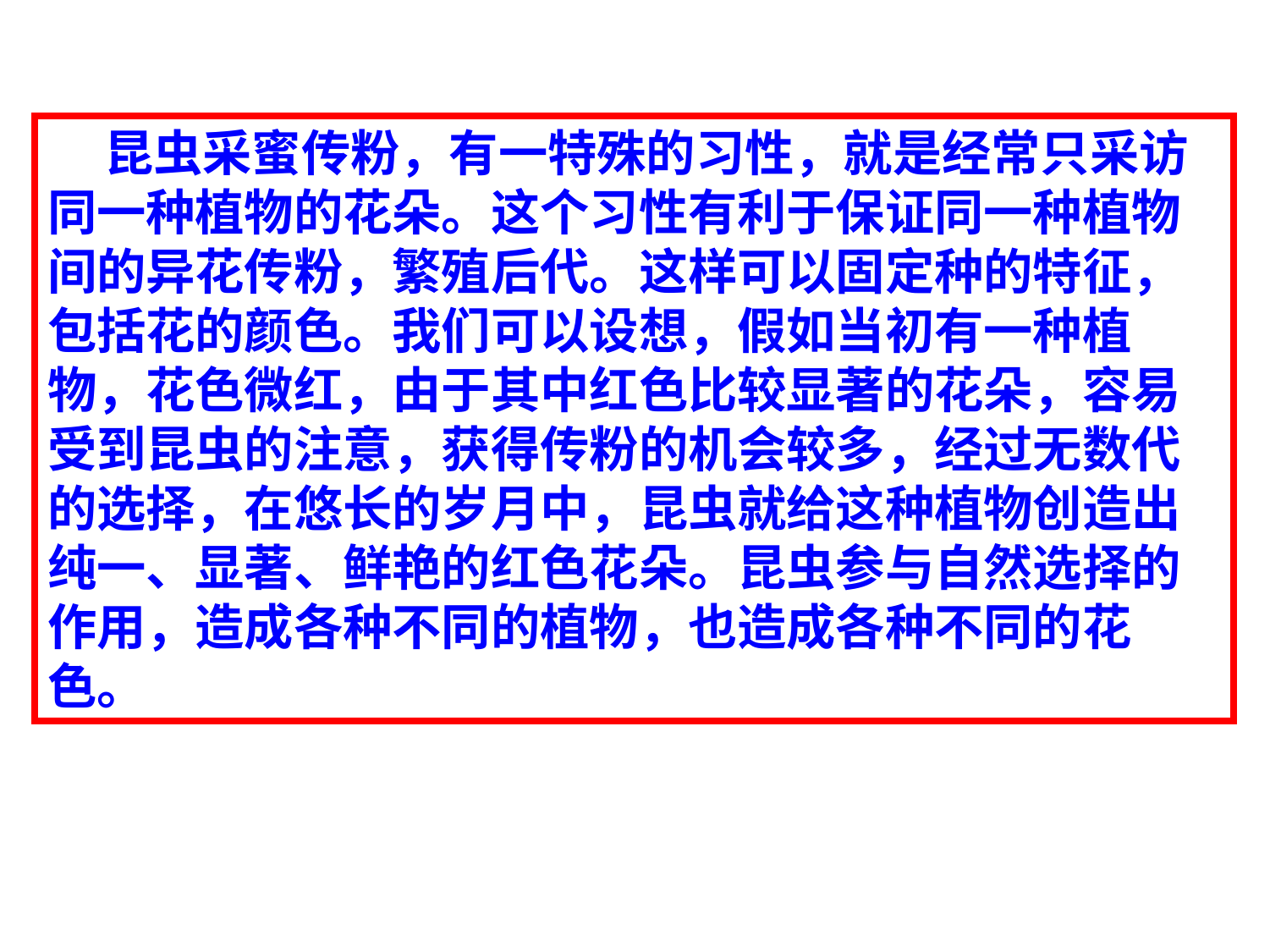

昆虫采蜜传粉，有一特殊的习性，就是经常只采访同一种植物的花朵。这个习性有利于保证同一种植物间的异花传粉，繁殖后代。这样可以固定种的特征，包括花的颜色。我们可以设想，假如当初有一种植物，花色微红，由于其中红色比较显著的花朵，容易受到昆虫的注意，获得传粉的机会较多，经过无数代的选择，在悠长的岁月中，昆虫就给这种植物创造出纯一、显著、鲜艳的红色花朵。昆虫参与自然选择的作用，造成各种不同的植物，也造成各种不同的花色。